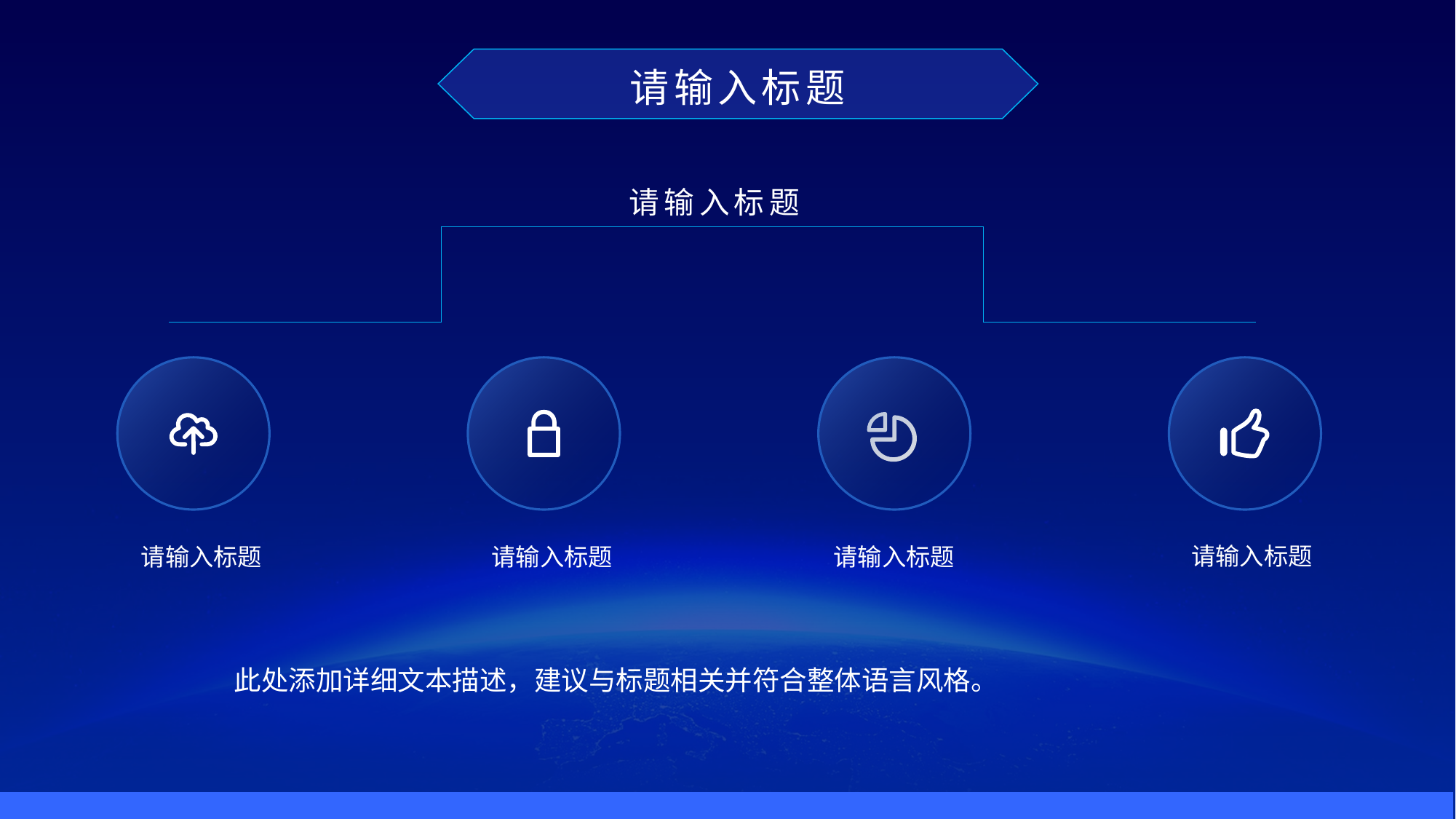

请输入标题
请输入标题

请输入标题

请输入标题

请输入标题

请输入标题
此处添加详细文本描述，建议与标题相关并符合整体语言风格。